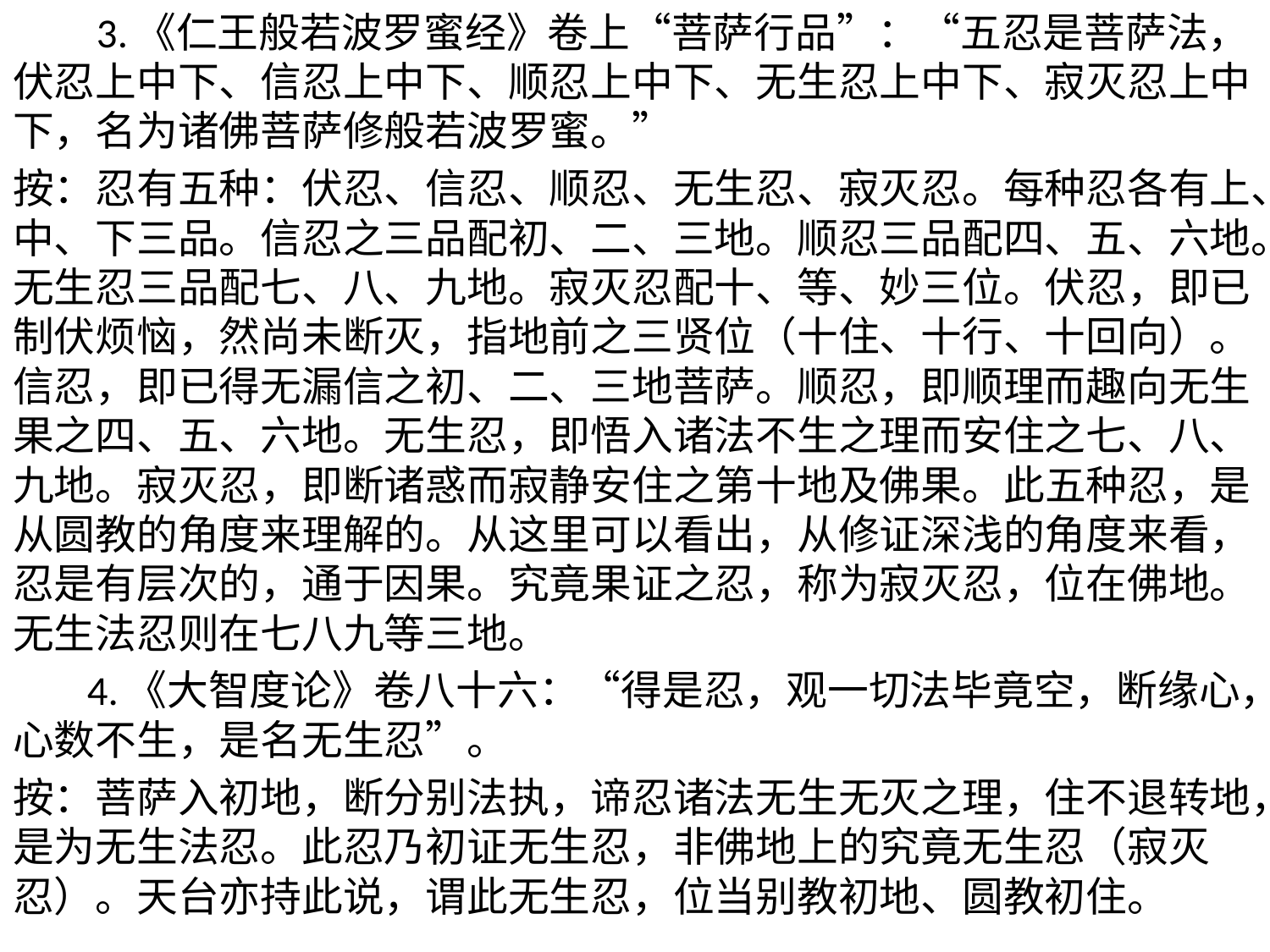

3.《仁王般若波罗蜜经》卷上“菩萨行品”：“五忍是菩萨法，伏忍上中下、信忍上中下、顺忍上中下、无生忍上中下、寂灭忍上中下，名为诸佛菩萨修般若波罗蜜。”
按：忍有五种：伏忍、信忍、顺忍、无生忍、寂灭忍。每种忍各有上、中、下三品。信忍之三品配初、二、三地。顺忍三品配四、五、六地。无生忍三品配七、八、九地。寂灭忍配十、等、妙三位。伏忍，即已制伏烦恼，然尚未断灭，指地前之三贤位（十住、十行、十回向）。信忍，即已得无漏信之初、二、三地菩萨。顺忍，即顺理而趣向无生果之四、五、六地。无生忍，即悟入诸法不生之理而安住之七、八、九地。寂灭忍，即断诸惑而寂静安住之第十地及佛果。此五种忍，是从圆教的角度来理解的。从这里可以看出，从修证深浅的角度来看，忍是有层次的，通于因果。究竟果证之忍，称为寂灭忍，位在佛地。无生法忍则在七八九等三地。
        4.《大智度论》卷八十六：“得是忍，观一切法毕竟空，断缘心，心数不生，是名无生忍”。
按：菩萨入初地，断分别法执，谛忍诸法无生无灭之理，住不退转地，是为无生法忍。此忍乃初证无生忍，非佛地上的究竟无生忍（寂灭忍）。天台亦持此说，谓此无生忍，位当别教初地、圆教初住。